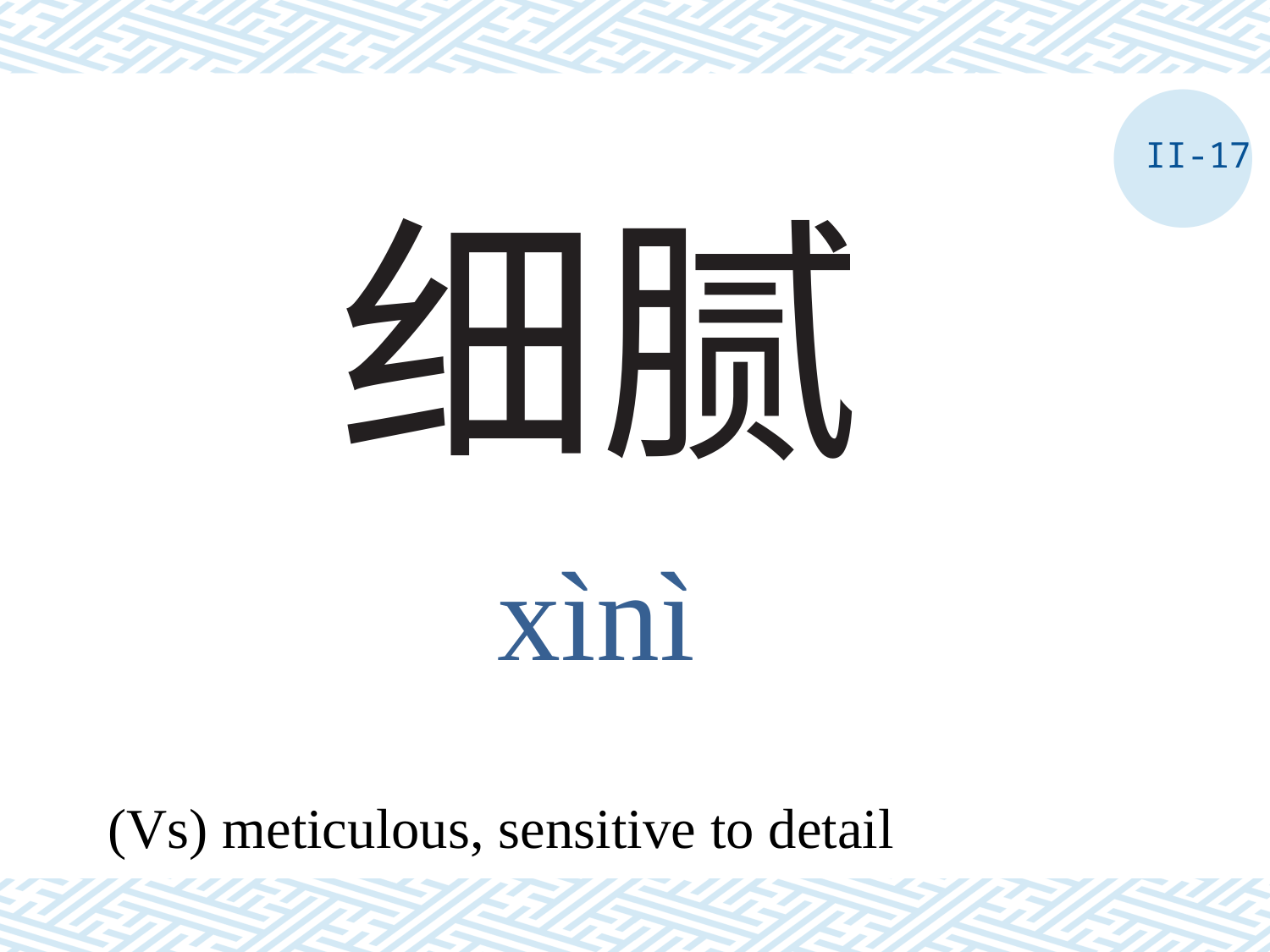

II-17

# 细腻
xìnì
(Vs) meticulous, sensitive to detail